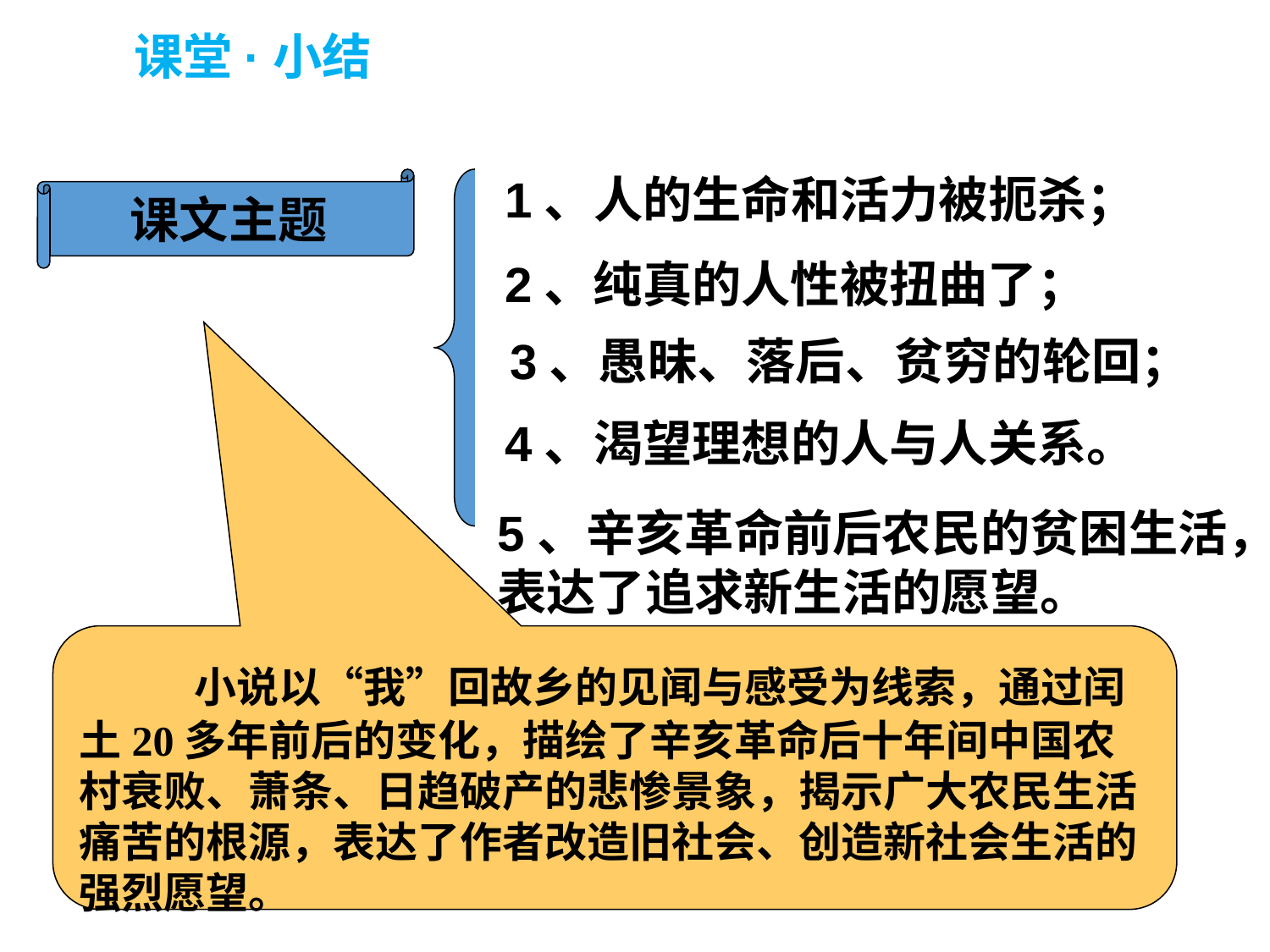

课堂·小结
1、人的生命和活力被扼杀；
课文主题

2、纯真的人性被扭曲了；

3、愚昧、落后、贫穷的轮回；
4、渴望理想的人与人关系。
5、辛亥革命前后农民的贫困生活，表达了追求新生活的愿望。
        小说以“我”回故乡的见闻与感受为线索，通过闰土20多年前后的变化，描绘了辛亥革命后十年间中国农村衰败、萧条、日趋破产的悲惨景象，揭示广大农民生活痛苦的根源，表达了作者改造旧社会、创造新社会生活的强烈愿望。